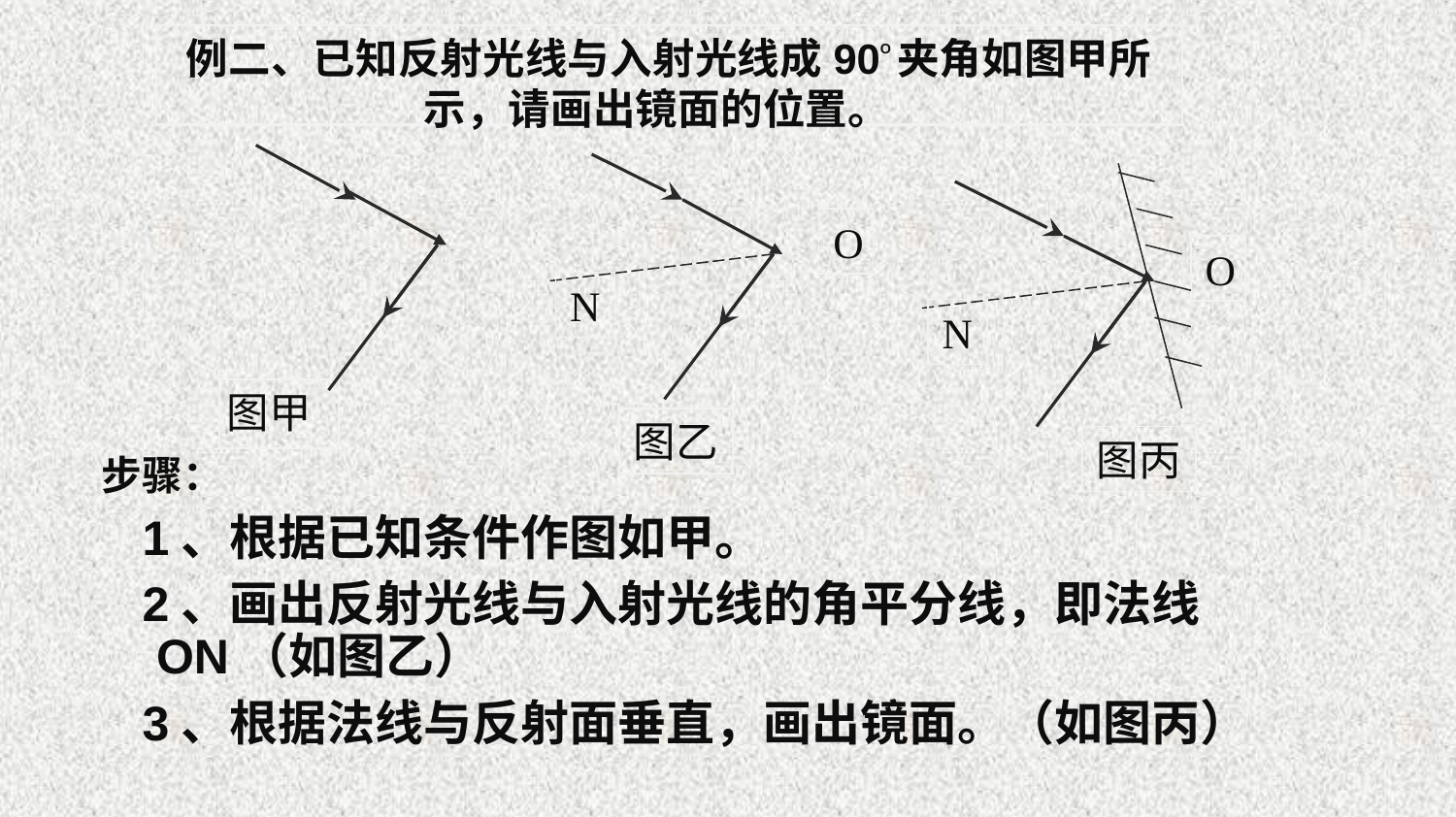

# 例二、已知反射光线与入射光线成90O夹角如图甲所示，请画出镜面的位置。

O

O

N

N

图甲
图乙
图丙
步骤：
   1、根据已知条件作图如甲。
   2、画出反射光线与入射光线的角平分线，即法线  ON（如图乙）
   3、根据法线与反射面垂直，画出镜面。（如图丙）